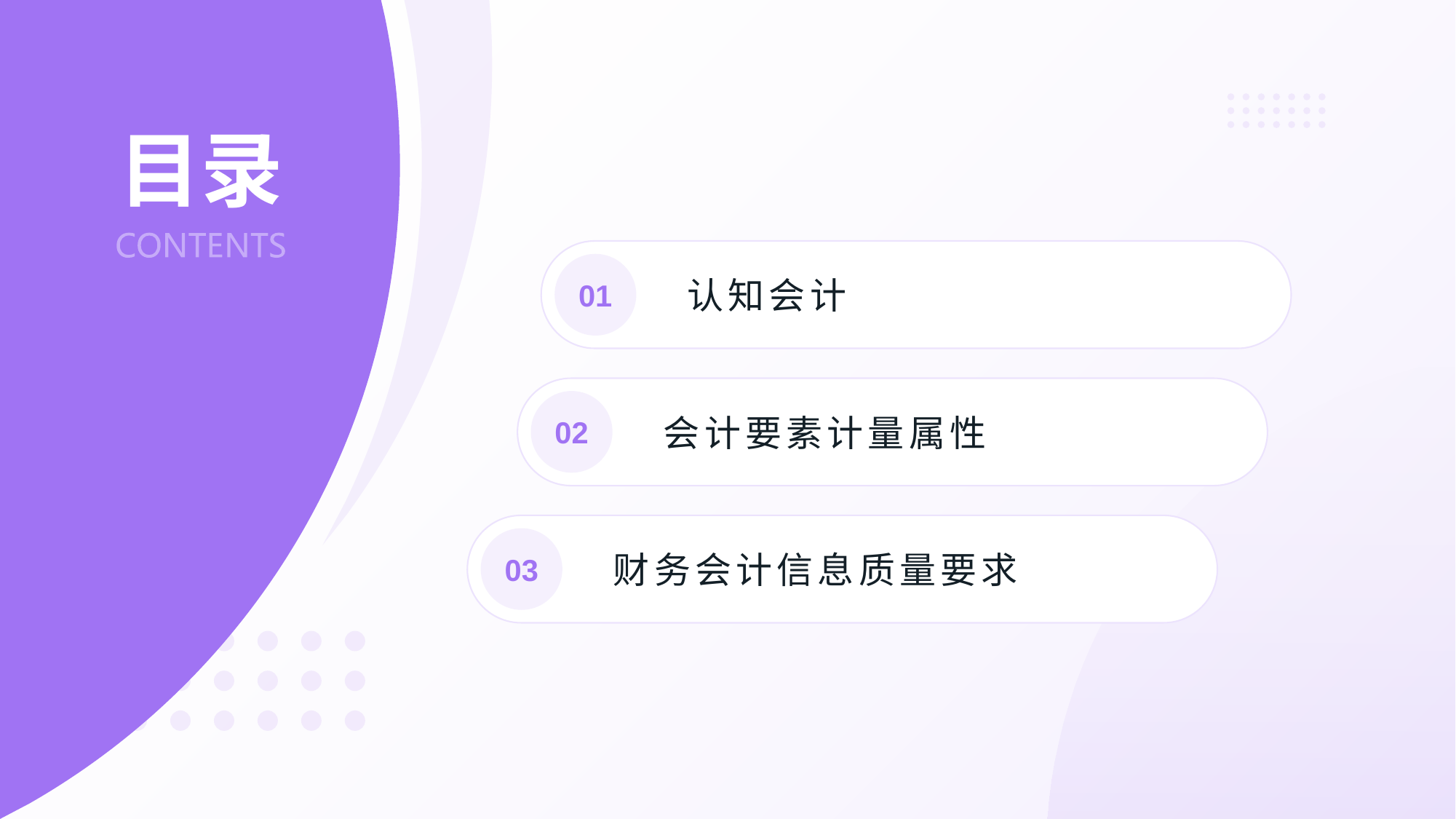

# 目录

01
认知会计

02
会计要素计量属性

03
财务会计信息质量要求